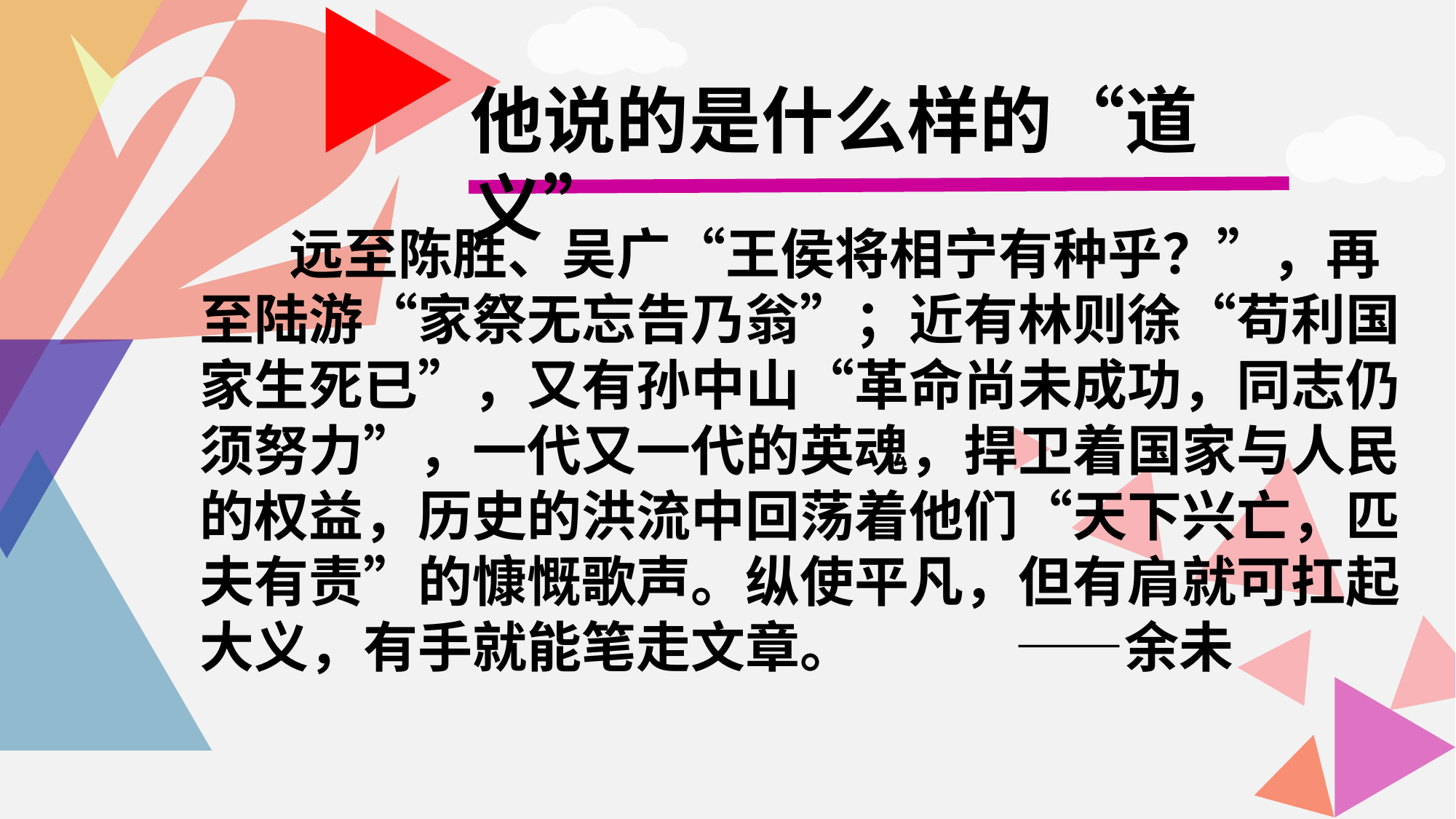

他说的是什么样的“道义”

       远至陈胜、吴广“王侯将相宁有种乎？”，再至陆游“家祭无忘告乃翁”；近有林则徐“苟利国家生死已”，又有孙中山“革命尚未成功，同志仍须努力”，一代又一代的英魂，捍卫着国家与人民的权益，历史的洪流中回荡着他们“天下兴亡，匹夫有责”的慷慨歌声。纵使平凡，但有肩就可扛起大义，有手就能笔走文章。             ——余未